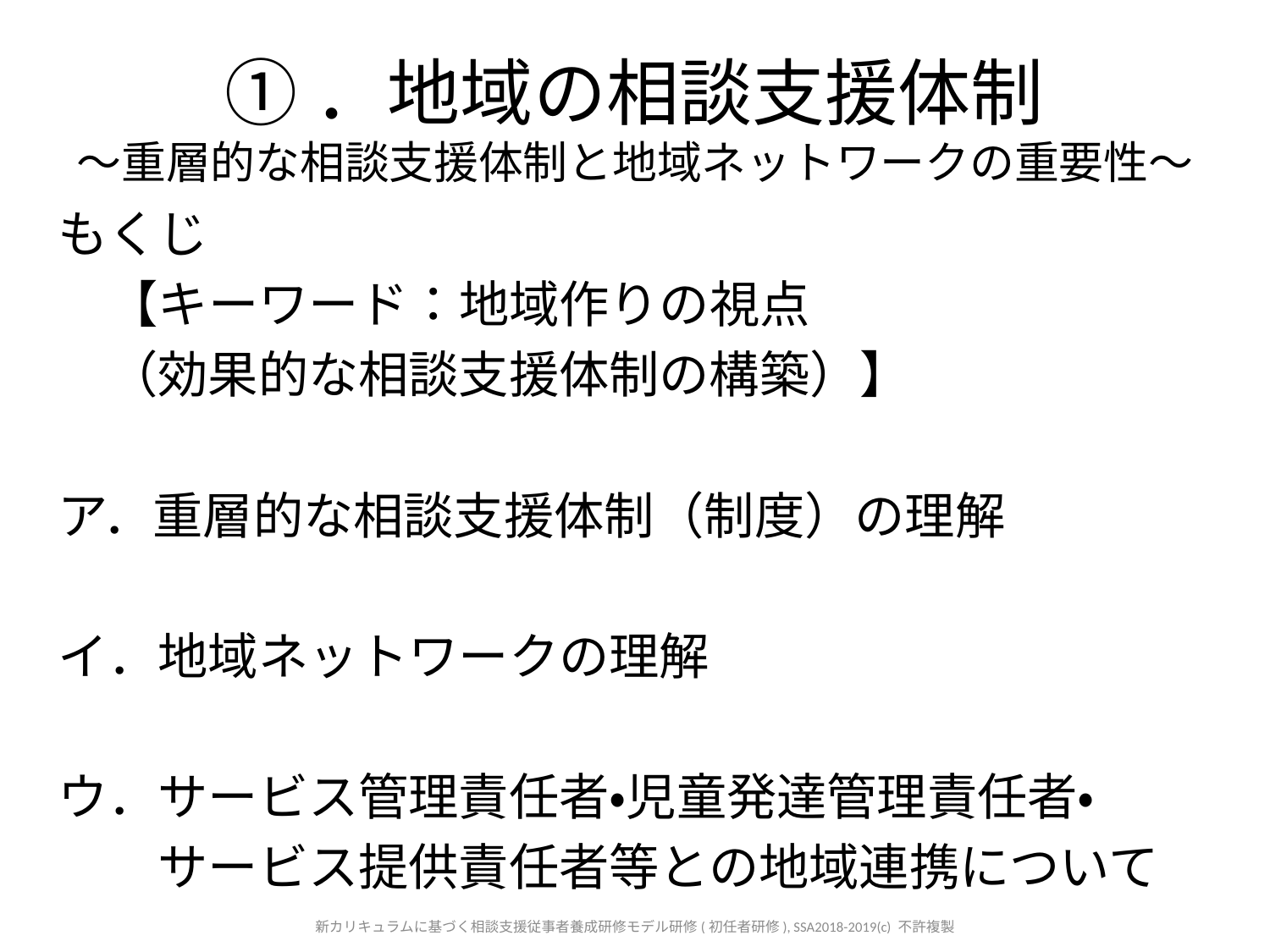

# ①．地域の相談支援体制 ～重層的な相談支援体制と地域ネットワークの重要性～
もくじ
　【キーワード：地域作りの視点
　（効果的な相談支援体制の構築）】

ア．重層的な相談支援体制（制度）の理解

イ．地域ネットワークの理解

ウ．サービス管理責任者・児童発達管理責任者・
　　サービス提供責任者等との地域連携について
新カリキュラムに基づく相談支援従事者養成研修モデル研修(初任者研修), SSA2018-2019(c) 不許複製